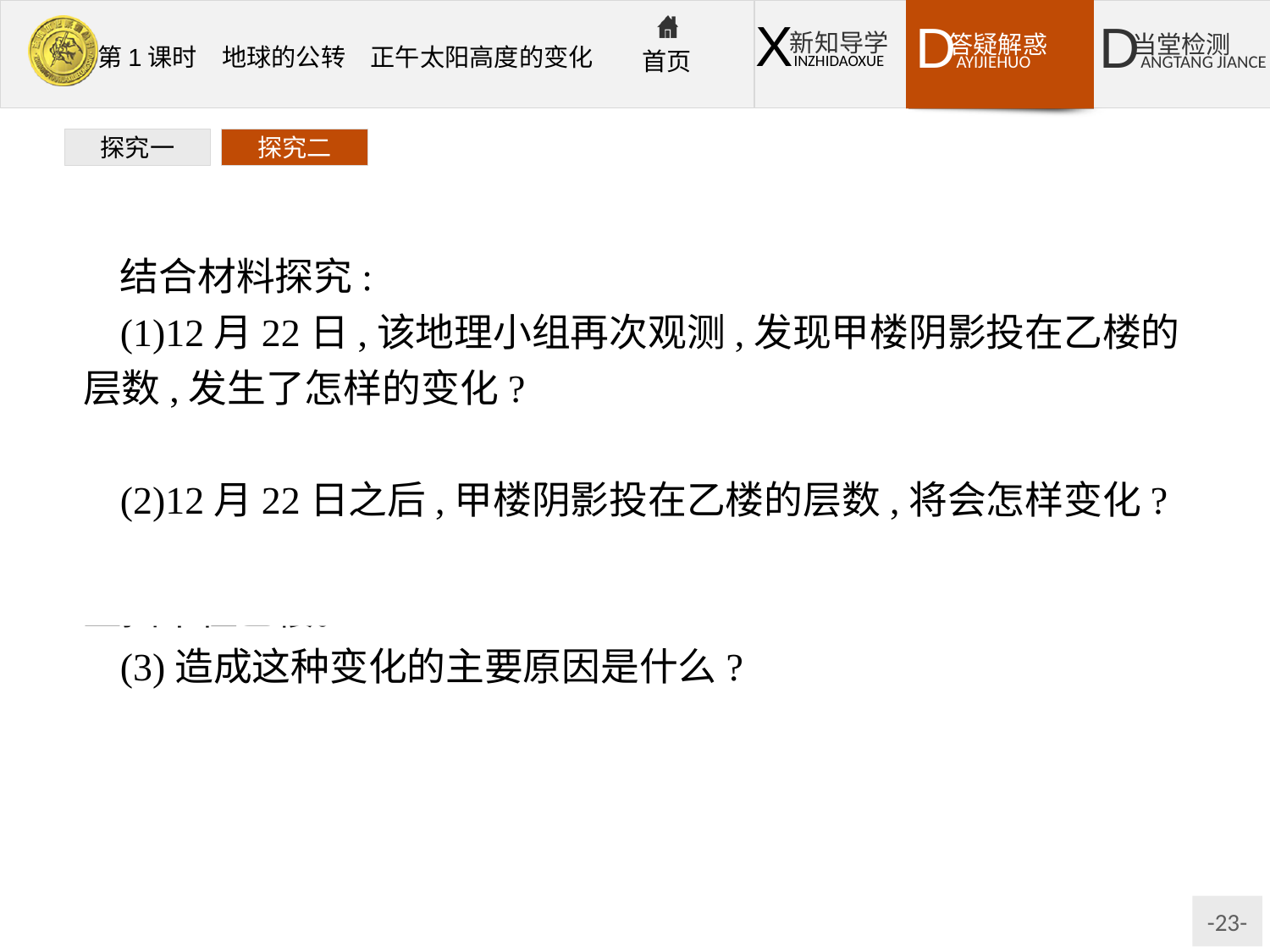

探究一
探究二
结合材料探究:
(1)12月22日,该地理小组再次观测,发现甲楼阴影投在乙楼的层数,发生了怎样的变化?
提示:甲楼阴影投在乙楼的层数明显增加,高于原来的1~3层。
(2)12月22日之后,甲楼阴影投在乙楼的层数,将会怎样变化?
提示:甲楼阴影投在乙楼的层数将逐渐变小,甲楼影长变短,甚至挡不住乙楼。
(3)造成这种变化的主要原因是什么?
提示:太阳直射点的南北移动。